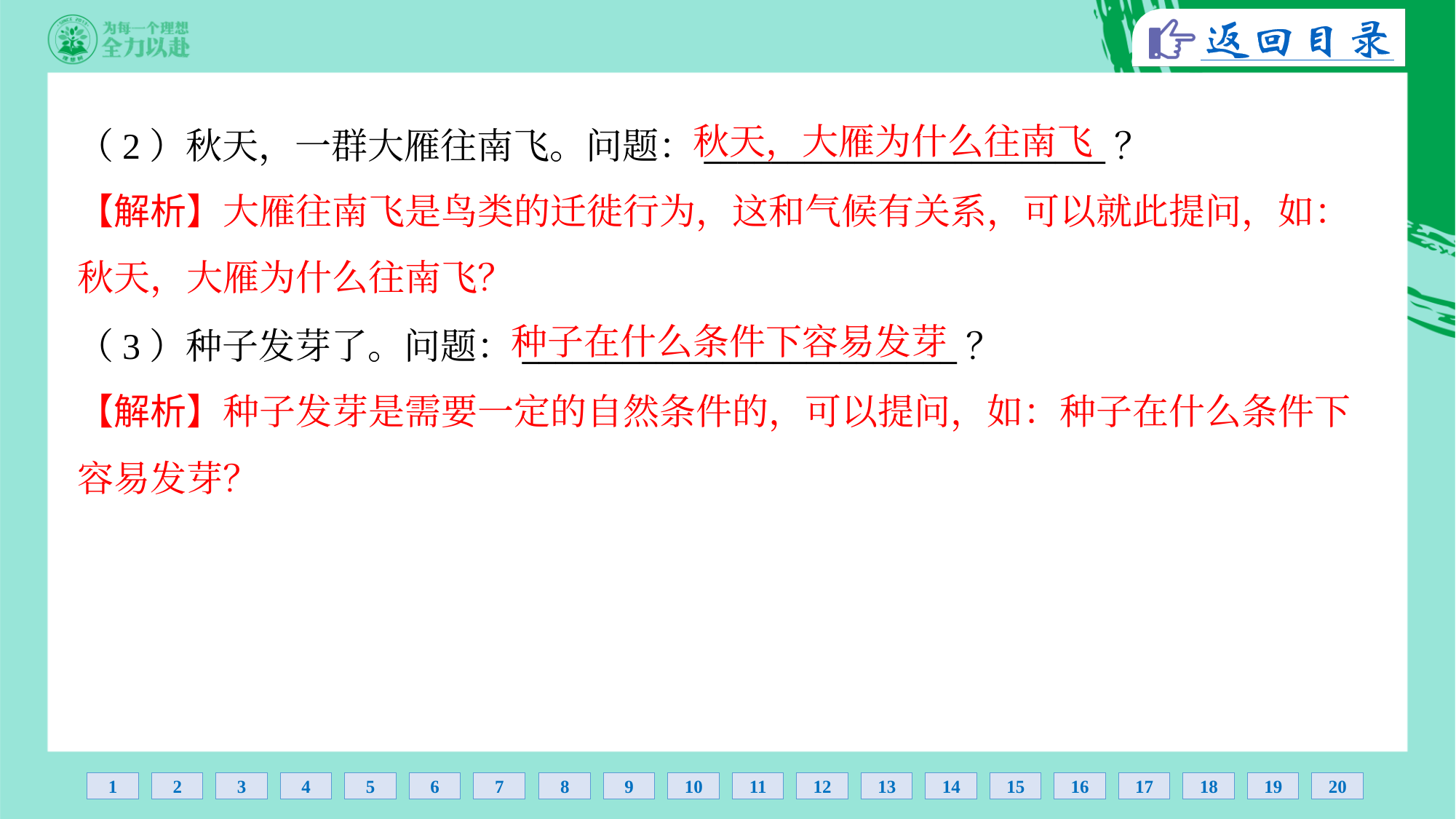

秋天，大雁为什么往南飞
（2）秋天，一群大雁往南飞。问题：________________________？
【解析】大雁往南飞是鸟类的迁徙行为，这和气候有关系，可以就此提问，如：
秋天，大雁为什么往南飞？
种子在什么条件下容易发芽
（3）种子发芽了。问题：__________________________？
【解析】种子发芽是需要一定的自然条件的，可以提问，如：种子在什么条件下
容易发芽？